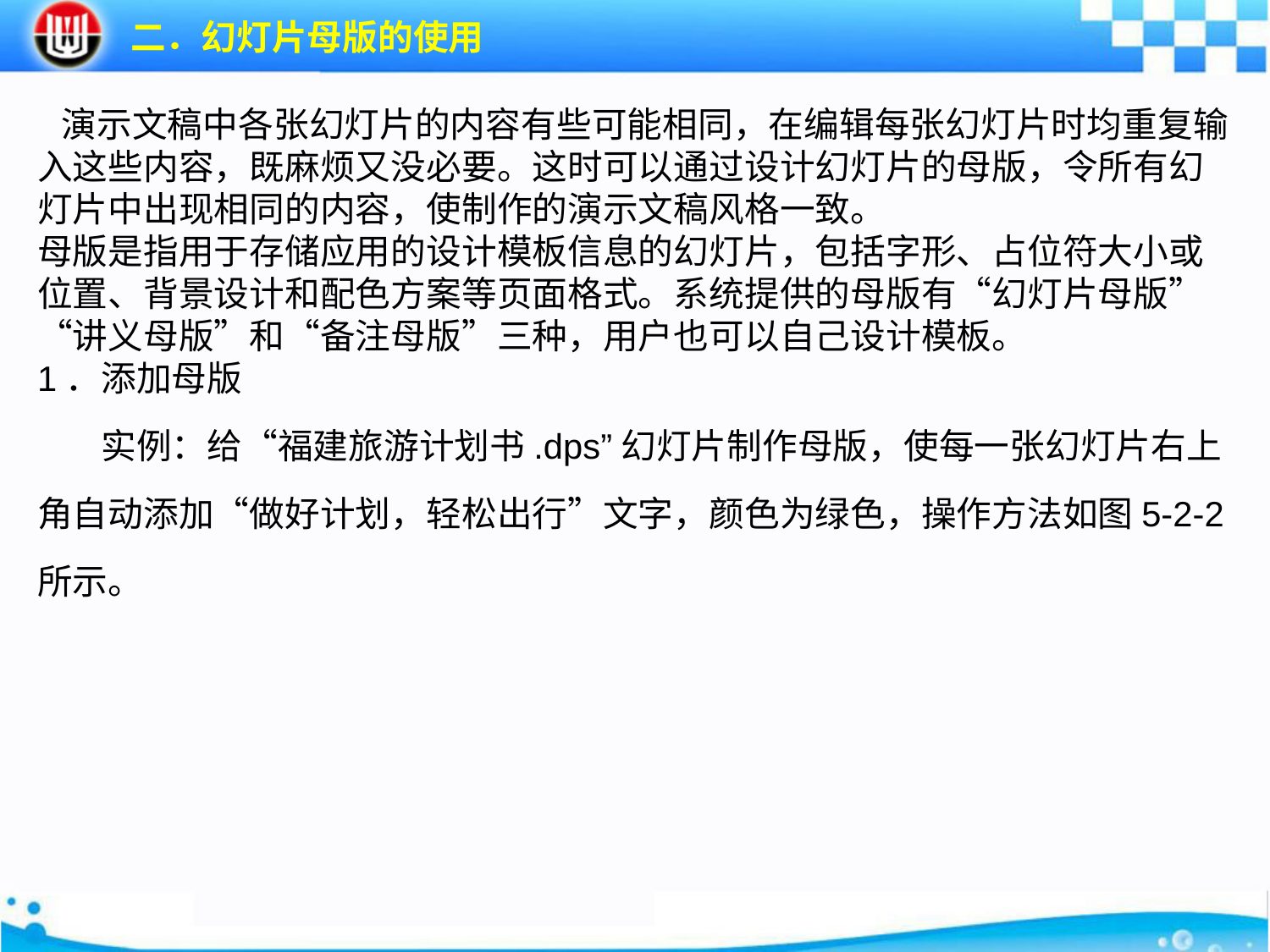

二．幻灯片母版的使用

  演示文稿中各张幻灯片的内容有些可能相同，在编辑每张幻灯片时均重复输入这些内容，既麻烦又没必要。这时可以通过设计幻灯片的母版，令所有幻灯片中出现相同的内容，使制作的演示文稿风格一致。母版是指用于存储应用的设计模板信息的幻灯片，包括字形、占位符大小或位置、背景设计和配色方案等页面格式。系统提供的母版有“幻灯片母版”“讲义母版”和“备注母版”三种，用户也可以自己设计模板。1．添加母版   实例：给“福建旅游计划书.dps”幻灯片制作母版，使每一张幻灯片右上角自动添加“做好计划，轻松出行”文字，颜色为绿色，操作方法如图5-2-2所示。